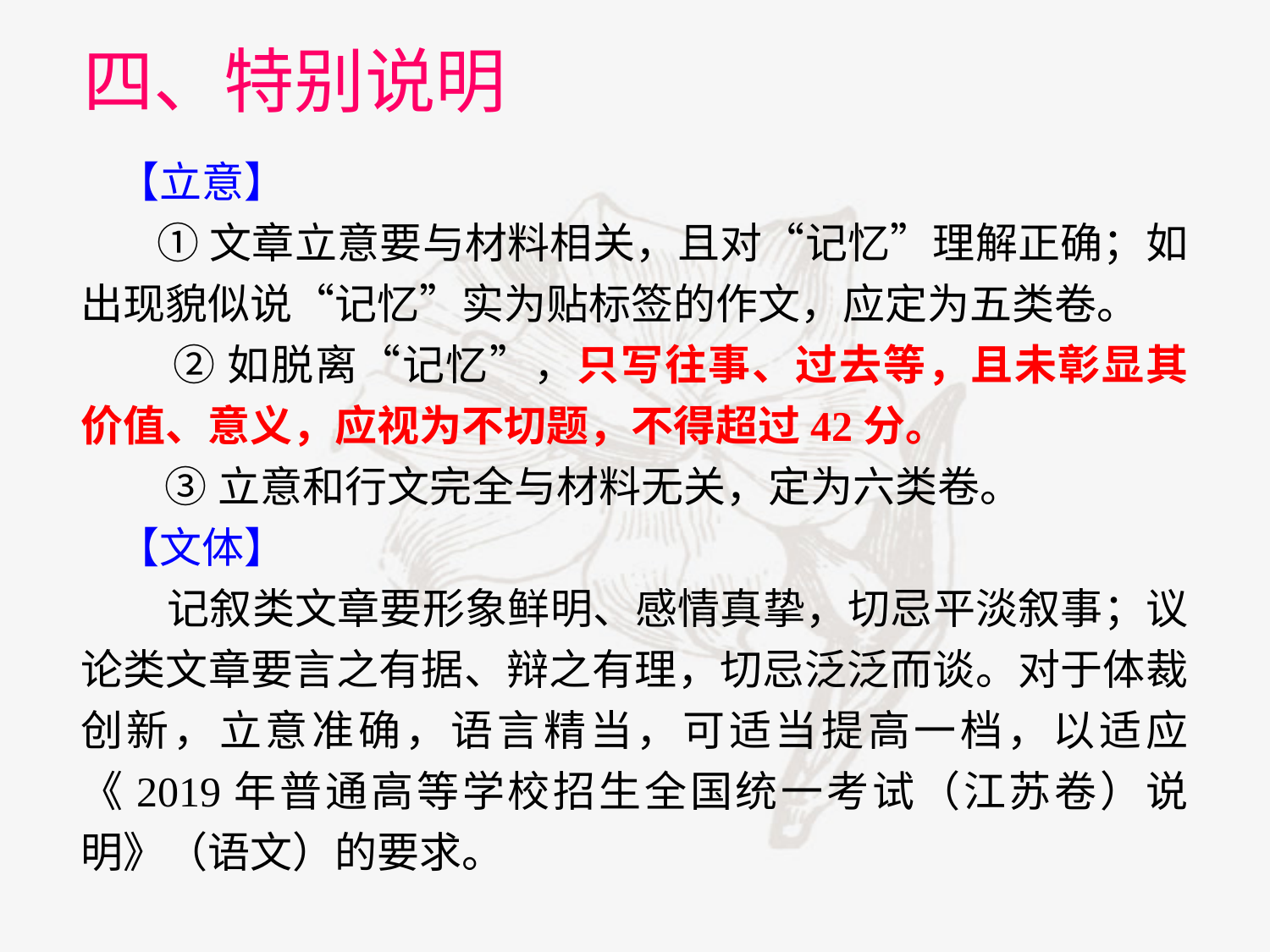

四、特别说明
【立意】
    ①文章立意要与材料相关，且对“记忆”理解正确；如出现貌似说“记忆”实为贴标签的作文，应定为五类卷。
     ②如脱离“记忆”，只写往事、过去等，且未彰显其价值、意义，应视为不切题，不得超过42分。
     ③立意和行文完全与材料无关，定为六类卷。
【文体】
    记叙类文章要形象鲜明、感情真挚，切忌平淡叙事；议论类文章要言之有据、辩之有理，切忌泛泛而谈。对于体裁创新，立意准确，语言精当，可适当提高一档，以适应《2019年普通高等学校招生全国统一考试（江苏卷）说明》（语文）的要求。